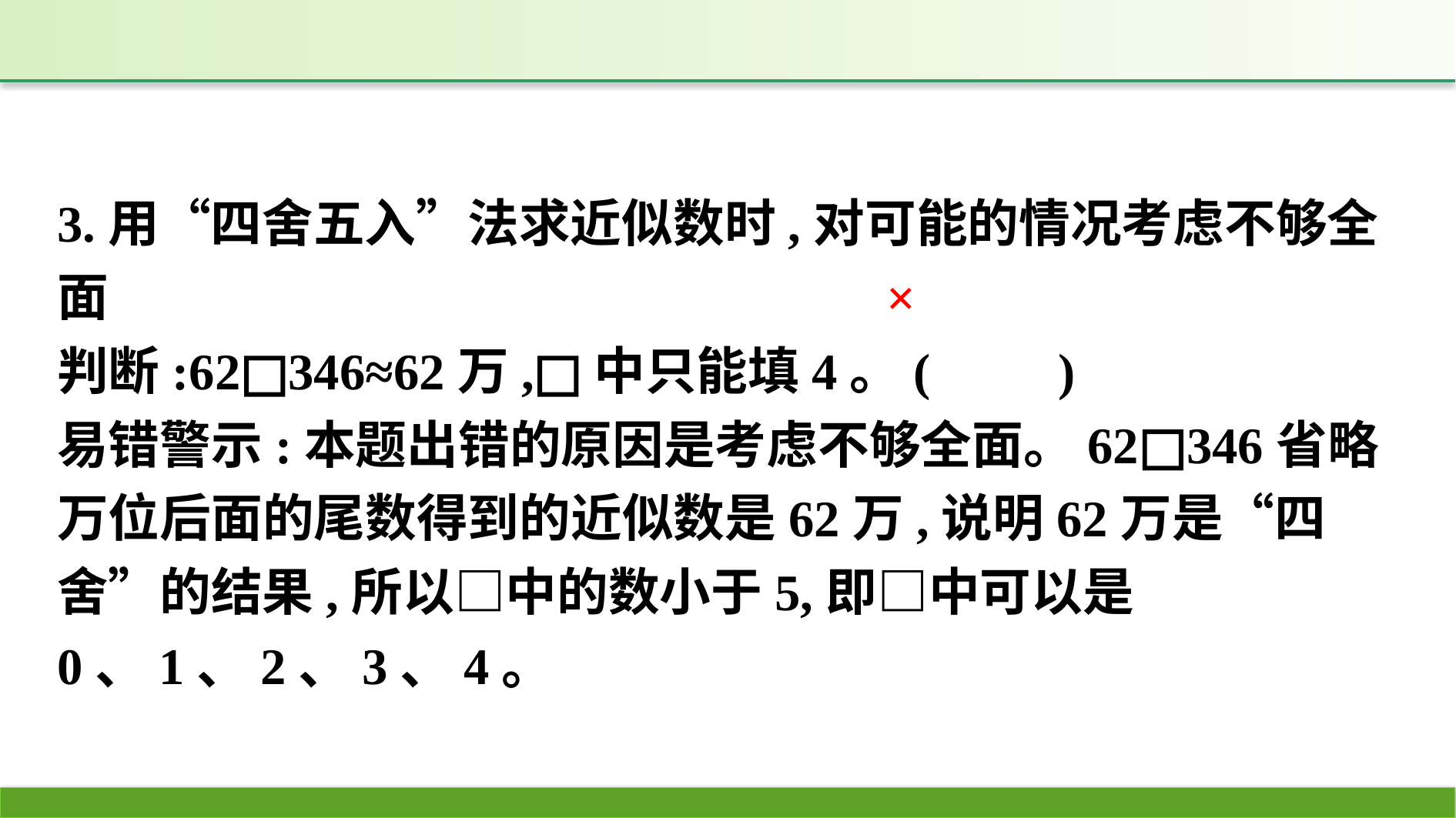

3.用“四舍五入”法求近似数时,对可能的情况考虑不够全面
判断:62□346≈62万,□中只能填4。(　　)
易错警示:本题出错的原因是考虑不够全面。62□346省略万位后面的尾数得到的近似数是62万,说明62万是“四舍”的结果,所以□中的数小于5,即□中可以是0、1、2、3、4。
×